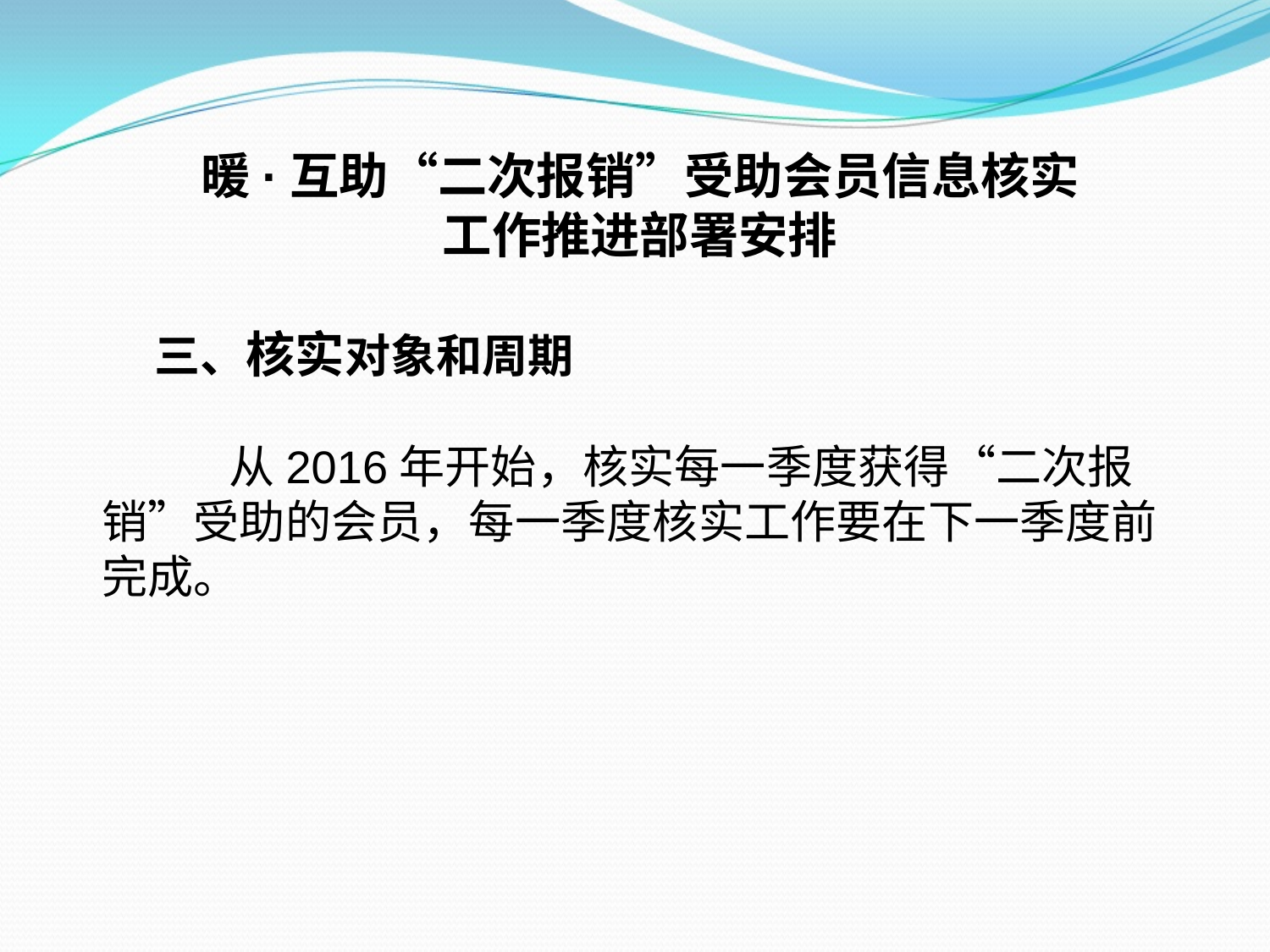

暖·互助“二次报销”受助会员信息核实
工作推进部署安排
    三、核实对象和周期

	从2016年开始，核实每一季度获得“二次报销”受助的会员，每一季度核实工作要在下一季度前完成。